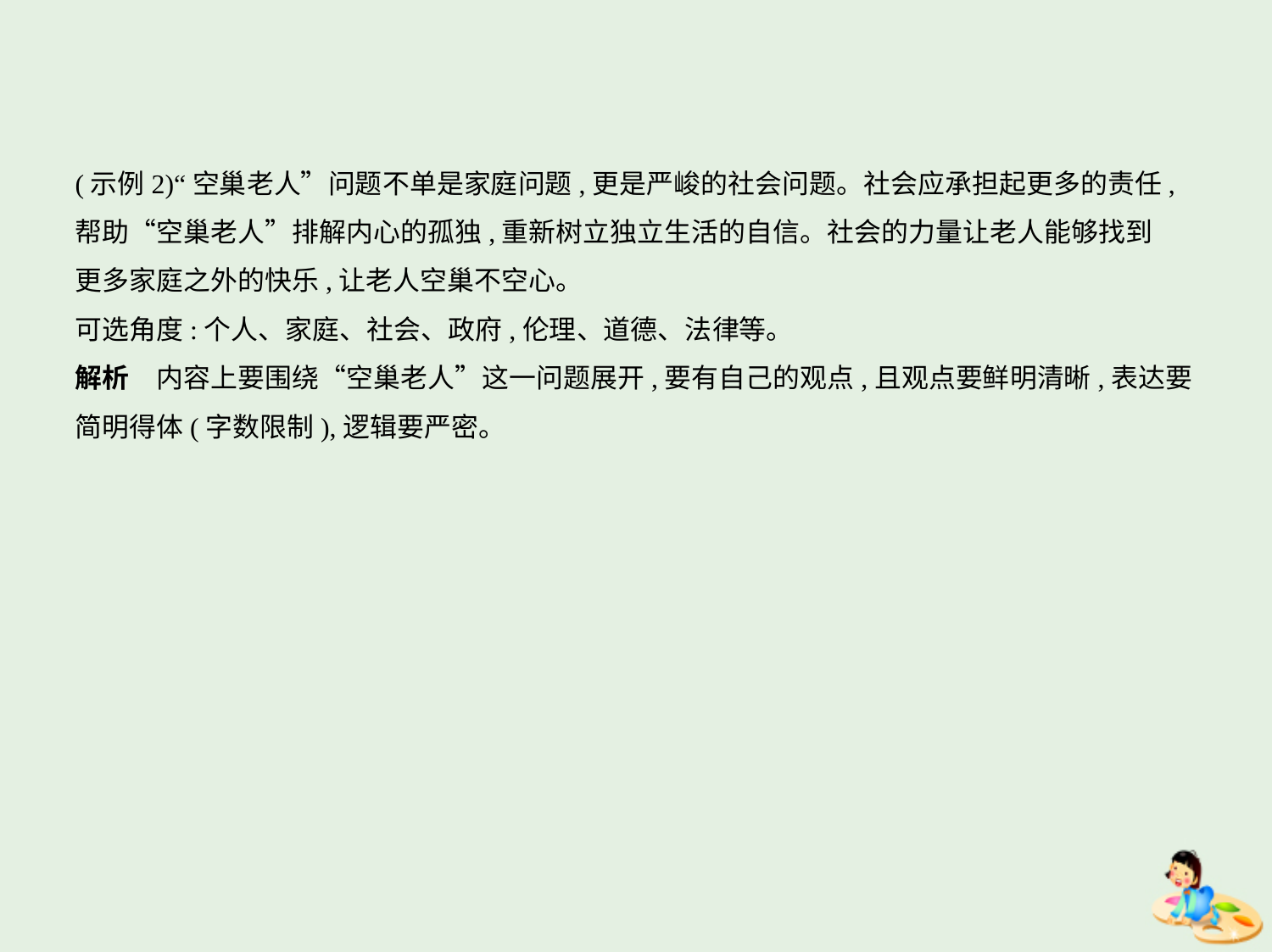

(示例2)“空巢老人”问题不单是家庭问题,更是严峻的社会问题。社会应承担起更多的责任,
帮助“空巢老人”排解内心的孤独,重新树立独立生活的自信。社会的力量让老人能够找到
更多家庭之外的快乐,让老人空巢不空心。
可选角度:个人、家庭、社会、政府,伦理、道德、法律等。
解析　内容上要围绕“空巢老人”这一问题展开,要有自己的观点,且观点要鲜明清晰,表达要
简明得体(字数限制),逻辑要严密。